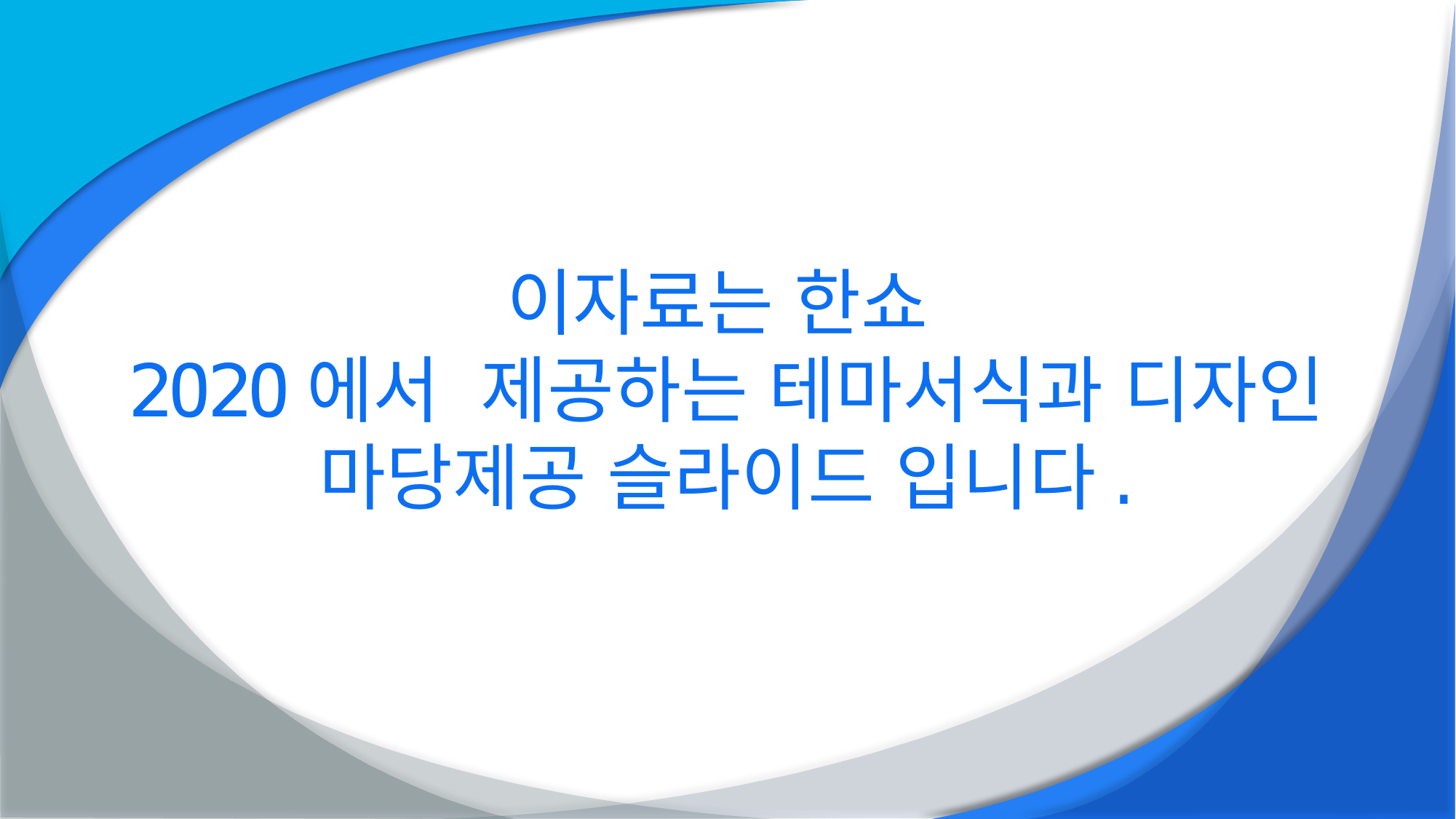

# 이자료는 한쇼 2020에서  제공하는 테마서식과 디자인 마당제공 슬라이드 입니다.